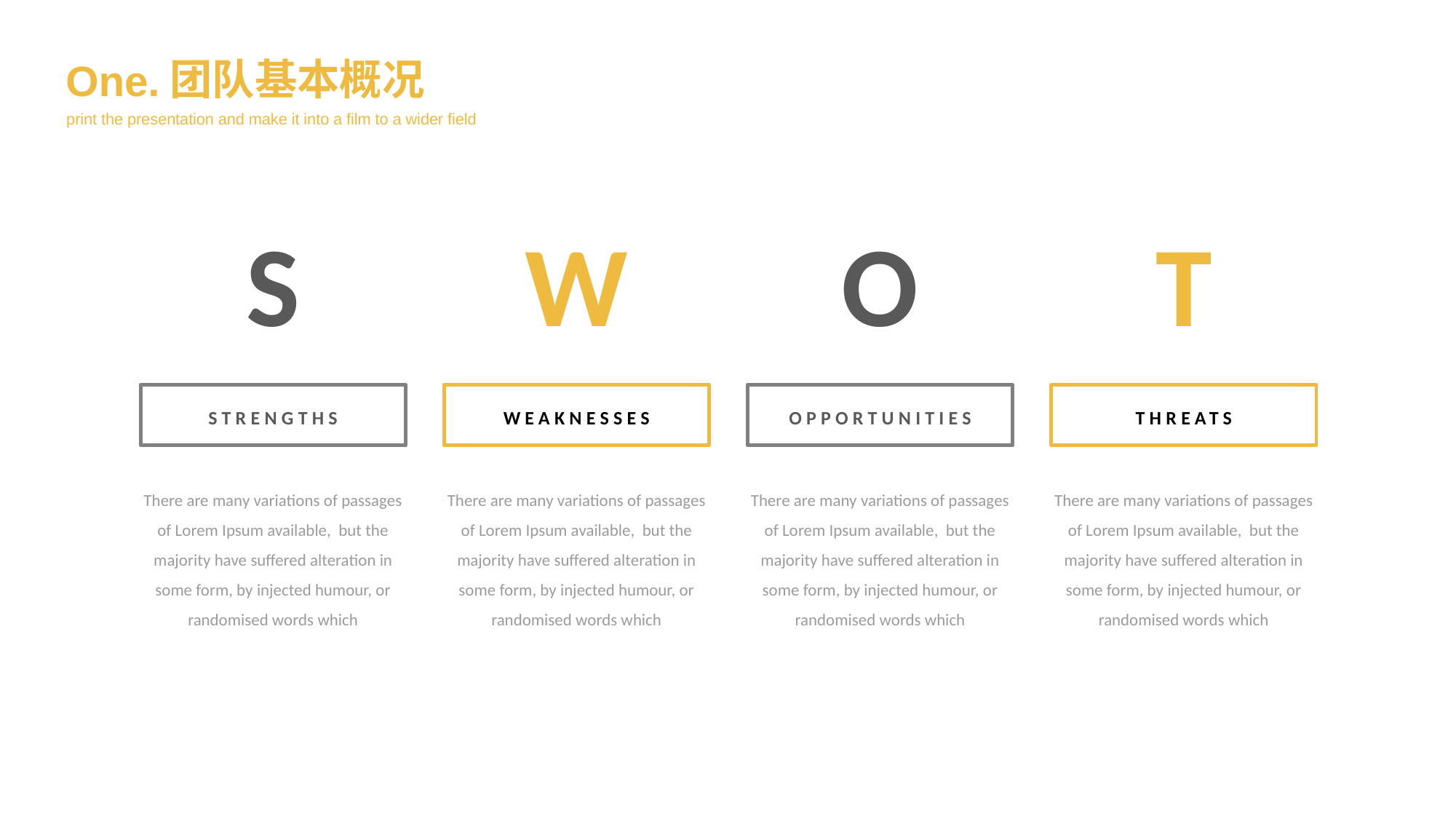

团队基本概况
One.
print the presentation and make it into a film to a wider field
S
W
O
T

STRENGTHS

WEAKNESSES

OPPORTUNITIES

THREATS
There are many variations of passages of Lorem Ipsum available,  but the majority have suffered alteration in some form, by injected humour, or randomised words which
There are many variations of passages of Lorem Ipsum available,  but the majority have suffered alteration in some form, by injected humour, or randomised words which
There are many variations of passages of Lorem Ipsum available,  but the majority have suffered alteration in some form, by injected humour, or randomised words which
There are many variations of passages of Lorem Ipsum available,  but the majority have suffered alteration in some form, by injected humour, or randomised words which